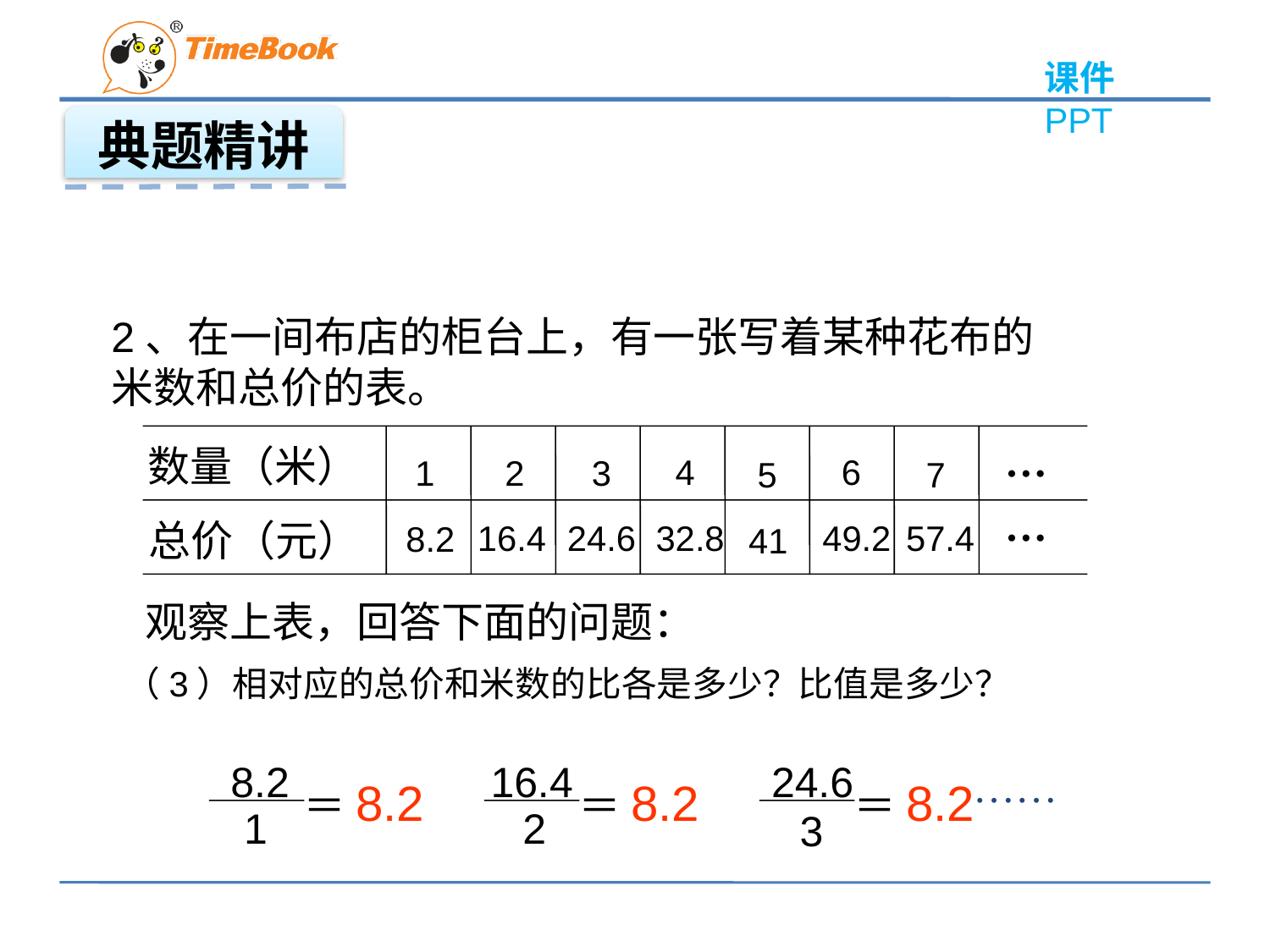

典题精讲
2、在一间布店的柜台上，有一张写着某种花布的
米数和总价的表。

…
数量（米）
4
6
1
2
3
5
7
…

总价（元）
16.4
24.6
32.8
49.2
57.4
8.2
41

观察上表，回答下面的问题：
（3）相对应的总价和米数的比各是多少？比值是多少？
8.2
1

16.4
2

24.6
3

……
＝8.2
＝8.2
＝8.2